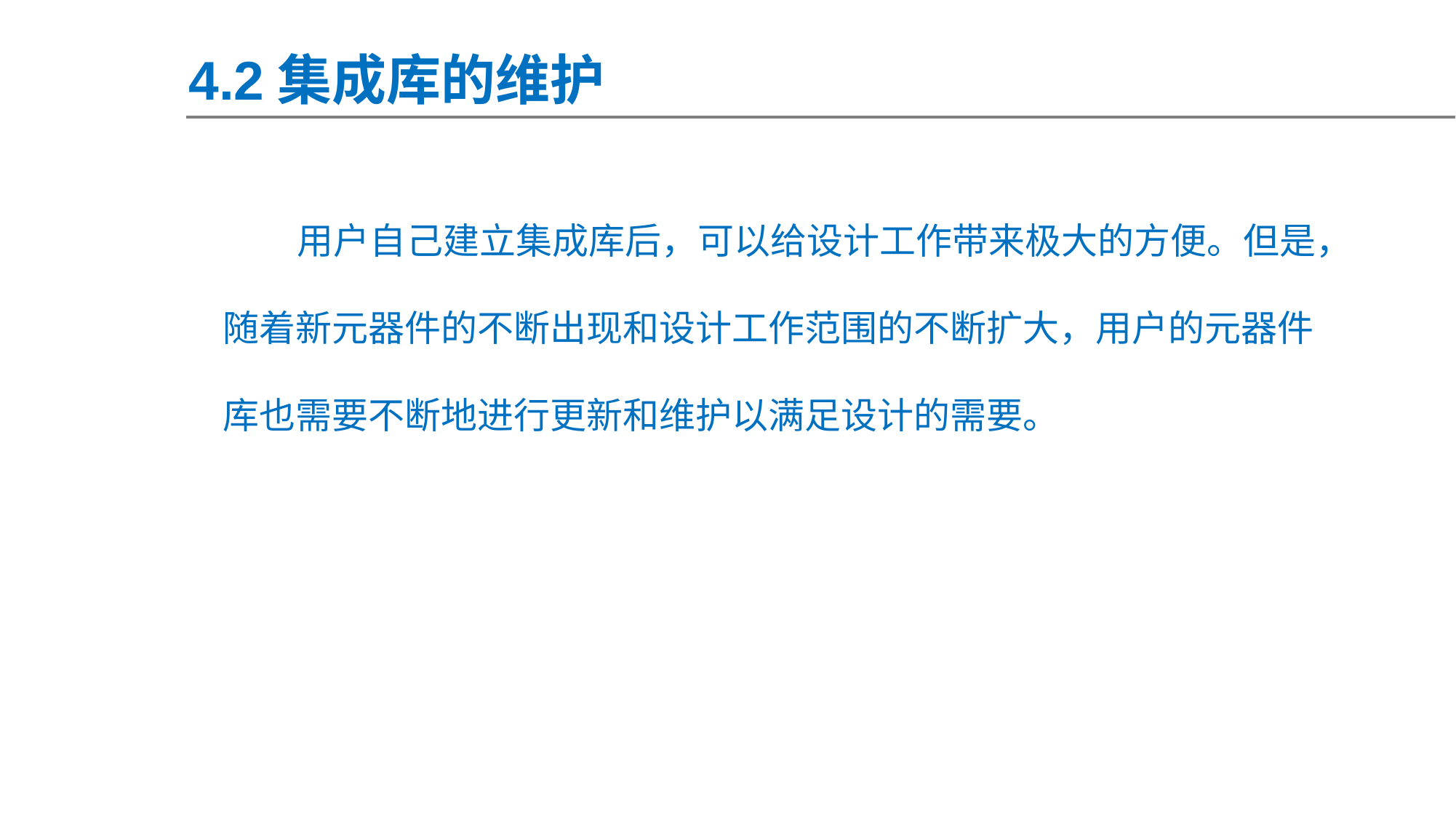

4.2集成库的维护
用户自己建立集成库后，可以给设计工作带来极大的方便。但是，随着新元器件的不断出现和设计工作范围的不断扩大，用户的元器件库也需要不断地进行更新和维护以满足设计的需要。